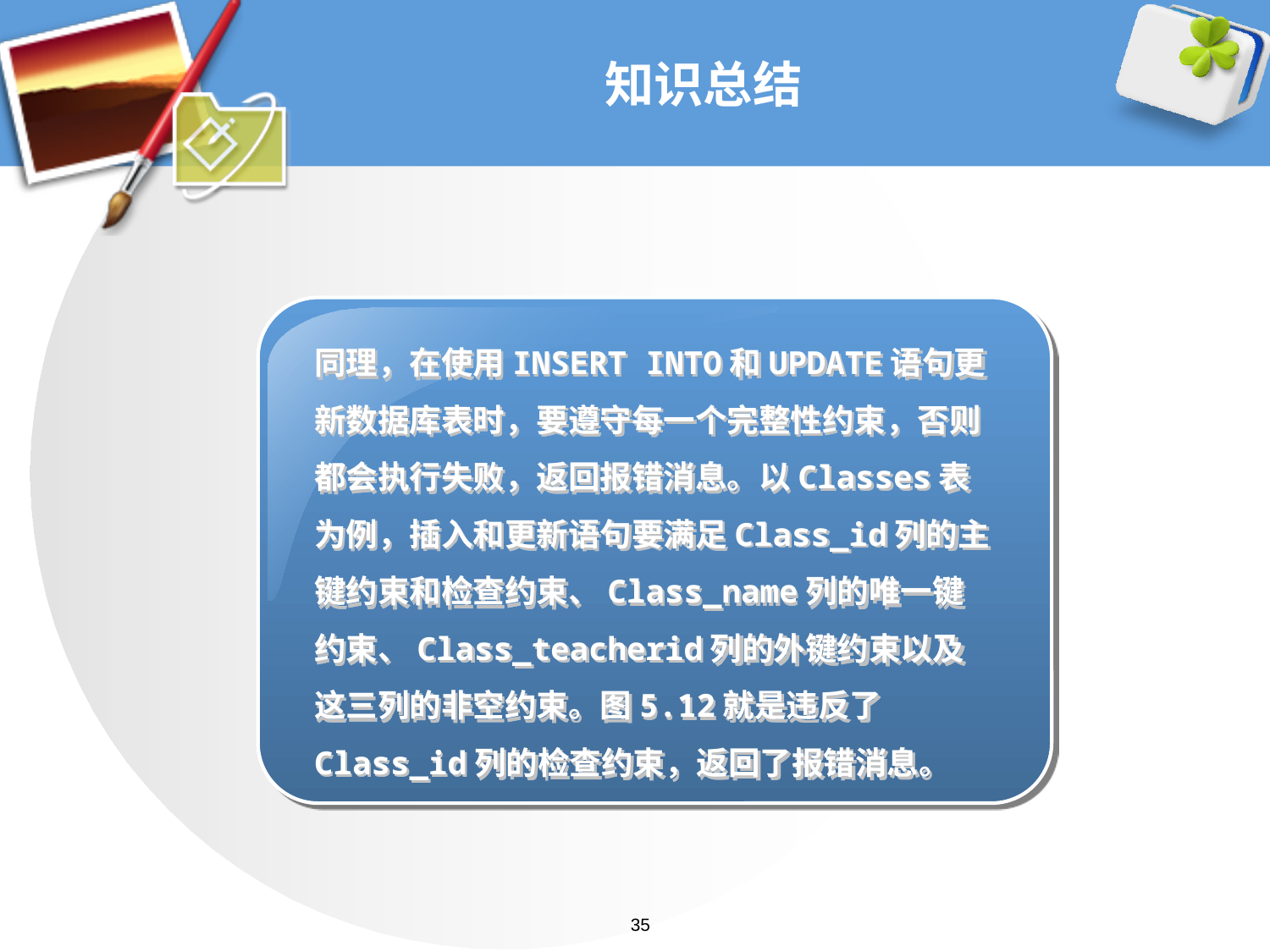

# 知识总结

同理，在使用INSERT INTO和UPDATE语句更新数据库表时，要遵守每一个完整性约束，否则都会执行失败，返回报错消息。以Classes表为例，插入和更新语句要满足Class_id列的主键约束和检查约束、Class_name列的唯一键约束、Class_teacherid列的外键约束以及这三列的非空约束。图5.12就是违反了Class_id列的检查约束，返回了报错消息。
35